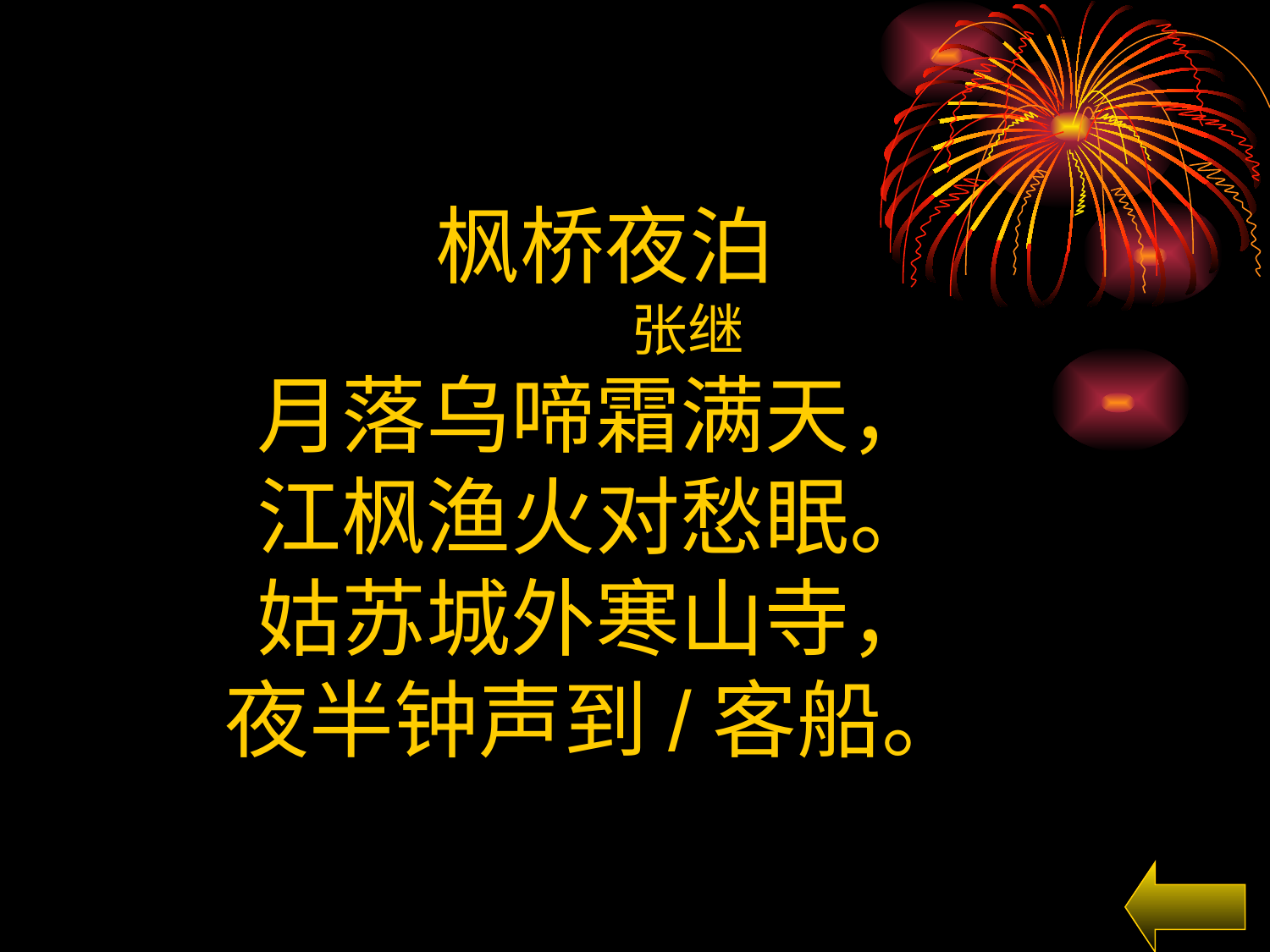

枫桥夜泊
            张继
月落乌啼霜满天，
江枫渔火对愁眠。
姑苏城外寒山寺，
夜半钟声到/客船。